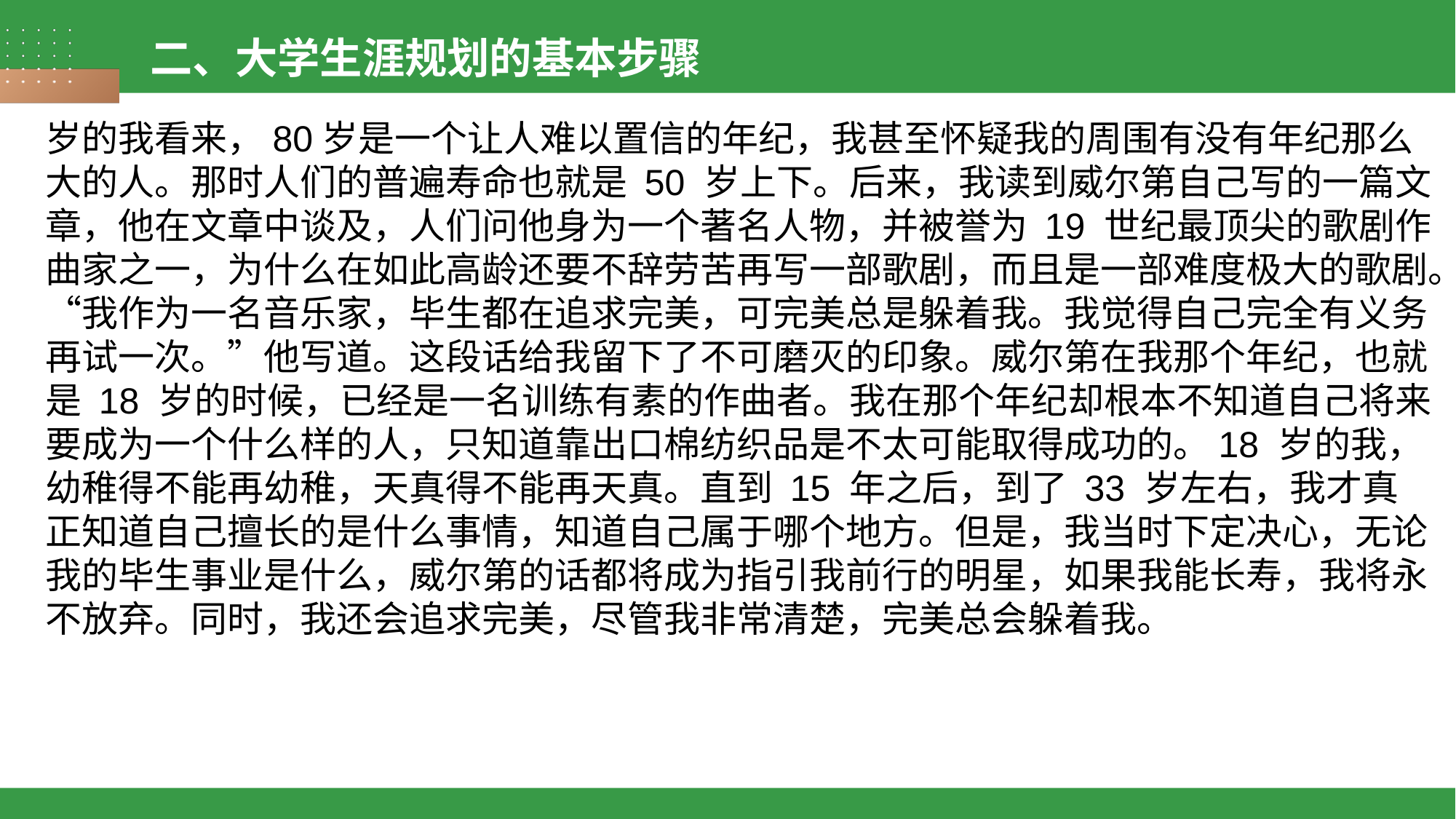

二、大学生涯规划的基本步骤
岁的我看来，80岁是一个让人难以置信的年纪，我甚至怀疑我的周围有没有年纪那么大的人。那时人们的普遍寿命也就是 50 岁上下。后来，我读到威尔第自己写的一篇文章，他在文章中谈及，人们问他身为一个著名人物，并被誉为 19 世纪最顶尖的歌剧作曲家之一，为什么在如此高龄还要不辞劳苦再写一部歌剧，而且是一部难度极大的歌剧。“我作为一名音乐家，毕生都在追求完美，可完美总是躲着我。我觉得自己完全有义务再试一次。”他写道。这段话给我留下了不可磨灭的印象。威尔第在我那个年纪，也就是 18 岁的时候，已经是一名训练有素的作曲者。我在那个年纪却根本不知道自己将来要成为一个什么样的人，只知道靠出口棉纺织品是不太可能取得成功的。18 岁的我，幼稚得不能再幼稚，天真得不能再天真。直到 15 年之后，到了 33 岁左右，我才真正知道自己擅长的是什么事情，知道自己属于哪个地方。但是，我当时下定决心，无论我的毕生事业是什么，威尔第的话都将成为指引我前行的明星，如果我能长寿，我将永不放弃。同时，我还会追求完美，尽管我非常清楚，完美总会躲着我。